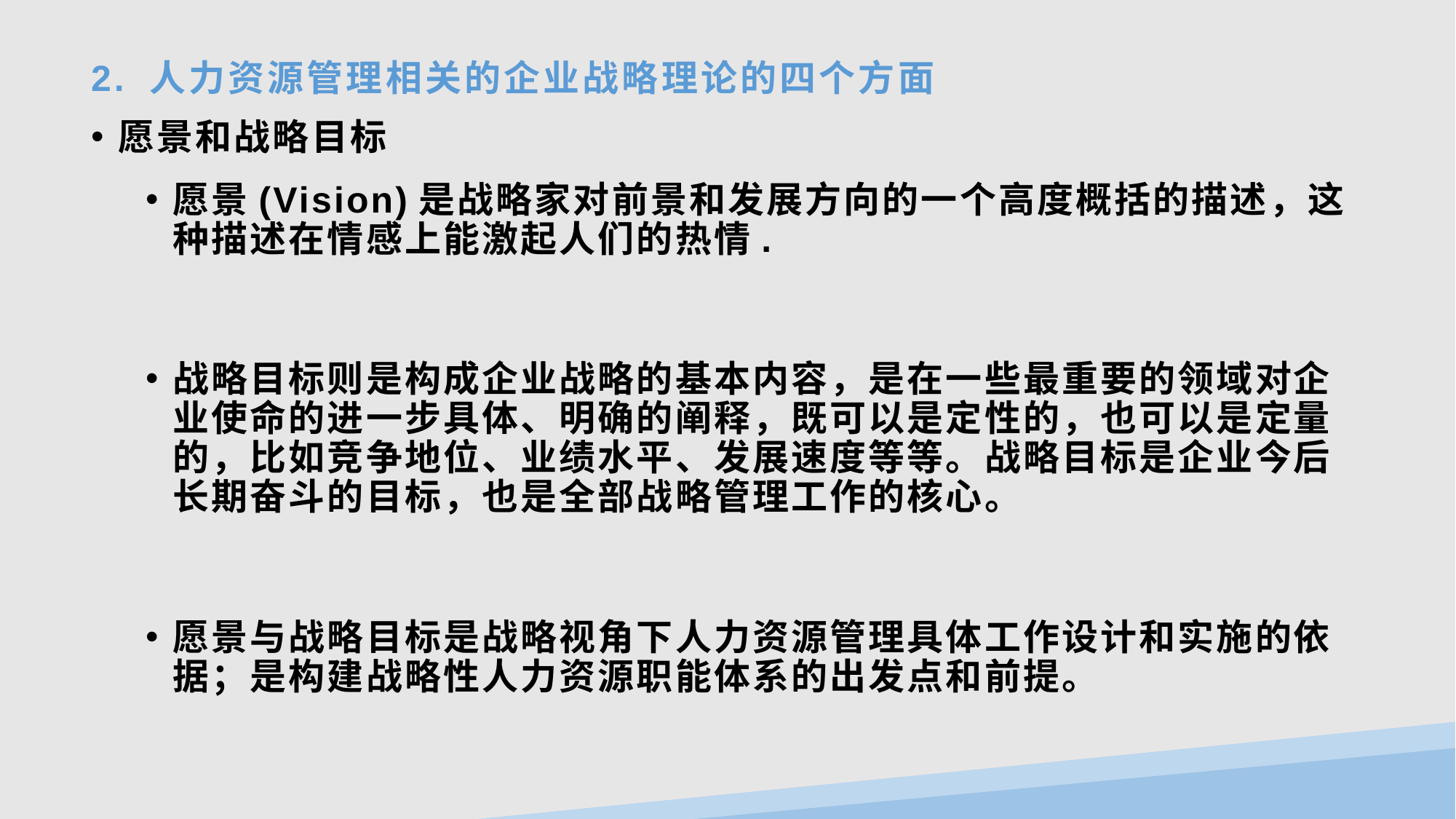

# 2. 人力资源管理相关的企业战略理论的四个方面
愿景和战略目标
愿景(Vision)是战略家对前景和发展方向的一个高度概括的描述，这种描述在情感上能激起人们的热情.

战略目标则是构成企业战略的基本内容，是在一些最重要的领域对企业使命的进一步具体、明确的阐释，既可以是定性的，也可以是定量的，比如竞争地位、业绩水平、发展速度等等。战略目标是企业今后长期奋斗的目标，也是全部战略管理工作的核心。

愿景与战略目标是战略视角下人力资源管理具体工作设计和实施的依据；是构建战略性人力资源职能体系的出发点和前提。